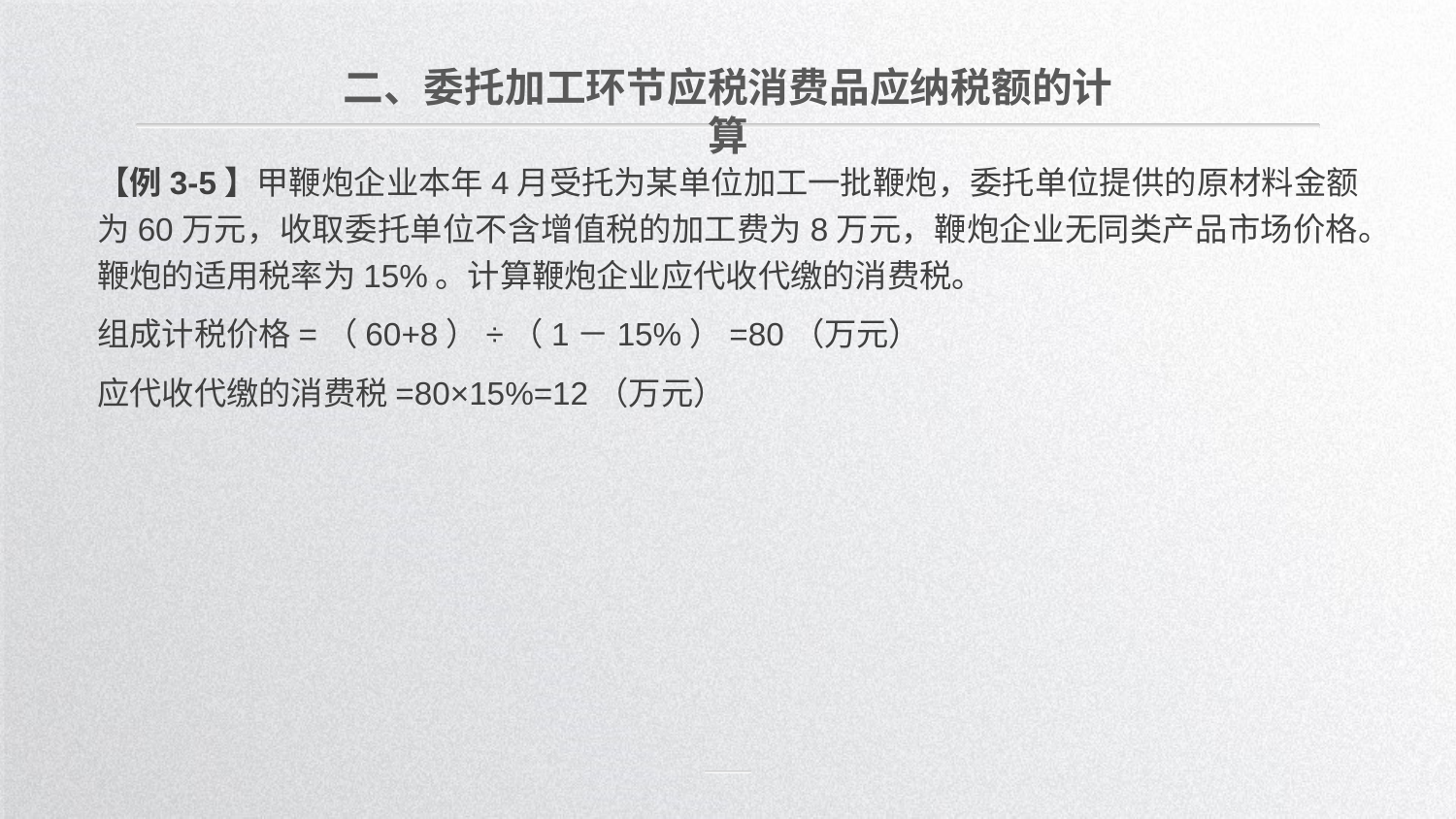

二、委托加工环节应税消费品应纳税额的计算
【例3-5】甲鞭炮企业本年4月受托为某单位加工一批鞭炮，委托单位提供的原材料金额为60万元，收取委托单位不含增值税的加工费为8万元，鞭炮企业无同类产品市场价格。鞭炮的适用税率为15%。计算鞭炮企业应代收代缴的消费税。
组成计税价格=（60+8）÷（1－15%）=80（万元）
应代收代缴的消费税=80×15%=12（万元）